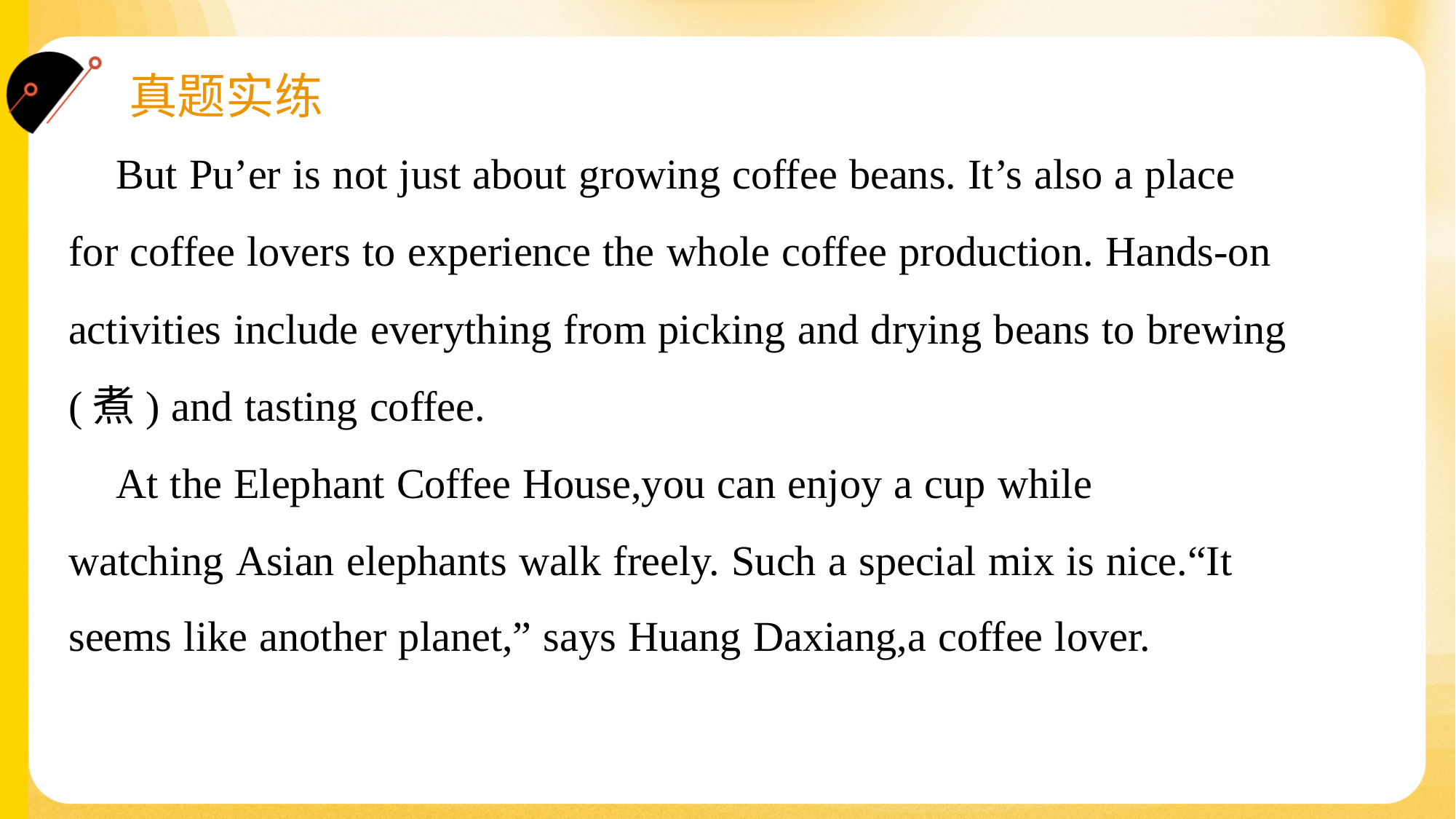

But Pu’er is not just about growing coffee beans. It’s also a place
for coffee lovers to experience the whole coffee production. Hands-on
activities include everything from picking and drying beans to brewing
(煮) and tasting coffee.
    At the Elephant Coffee House,you can enjoy a cup while
watching Asian elephants walk freely. Such a special mix is nice.“It
seems like another planet,” says Huang Daxiang,a coffee lover.#1.4